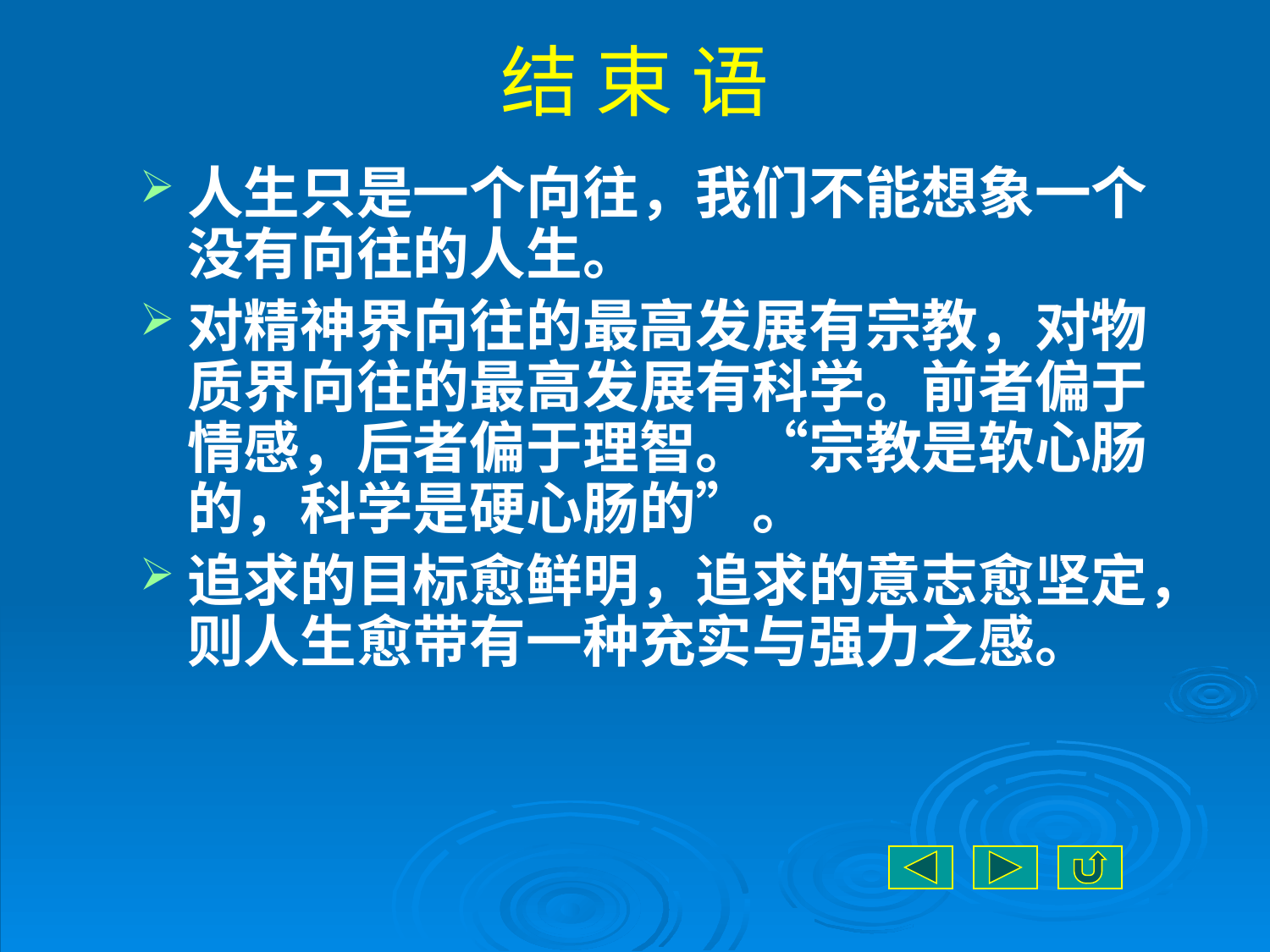

# 结 束 语
人生只是一个向往，我们不能想象一个没有向往的人生。
对精神界向往的最高发展有宗教，对物质界向往的最高发展有科学。前者偏于情感，后者偏于理智。“宗教是软心肠的，科学是硬心肠的”。
追求的目标愈鲜明，追求的意志愈坚定，则人生愈带有一种充实与强力之感。